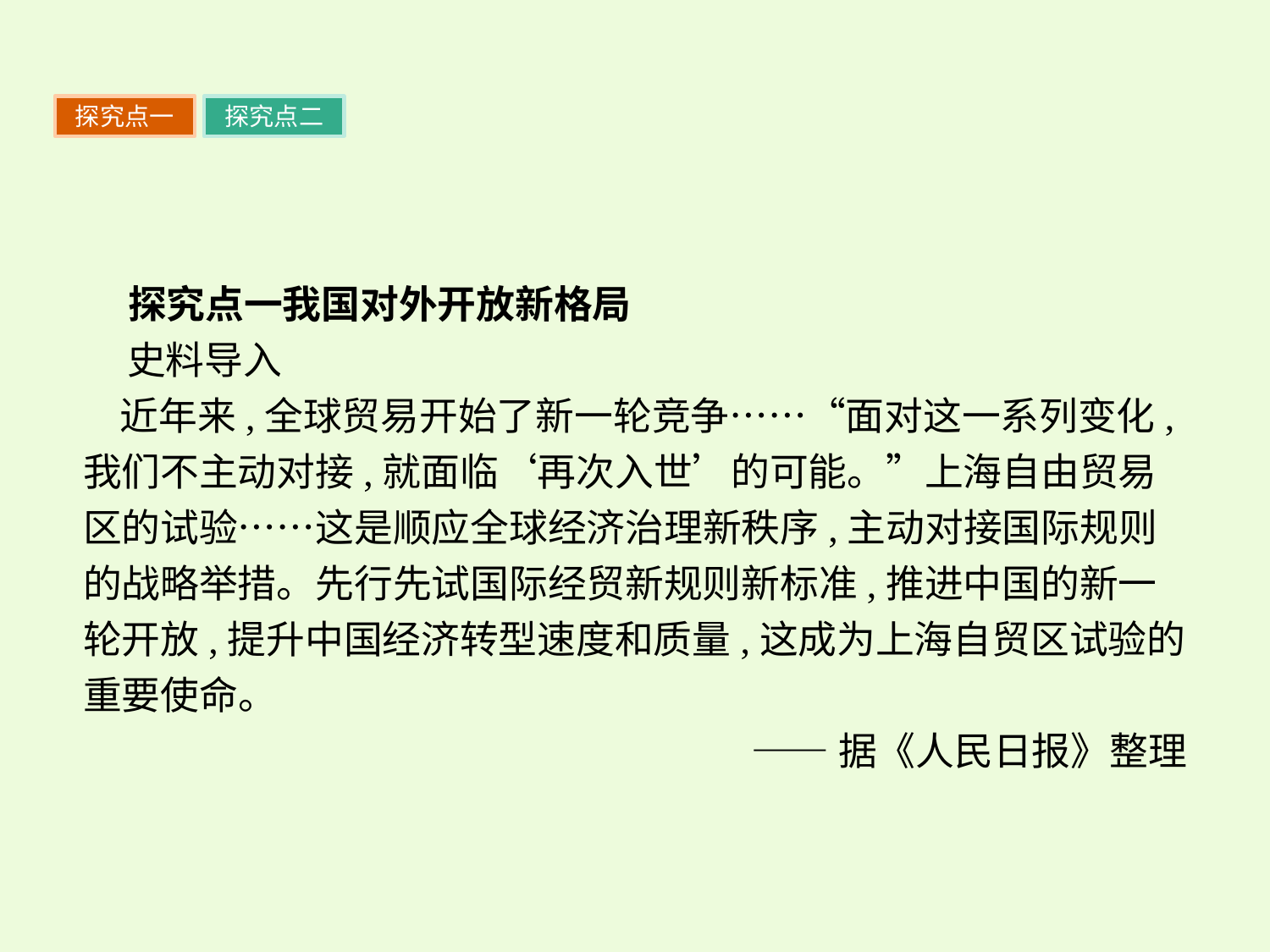

探究点一
探究点二
    探究点一我国对外开放新格局
    史料导入
近年来,全球贸易开始了新一轮竞争……“面对这一系列变化,我们不主动对接,就面临‘再次入世’的可能。”上海自由贸易区的试验……这是顺应全球经济治理新秩序,主动对接国际规则的战略举措。先行先试国际经贸新规则新标准,推进中国的新一轮开放,提升中国经济转型速度和质量,这成为上海自贸区试验的重要使命。
——据《人民日报》整理